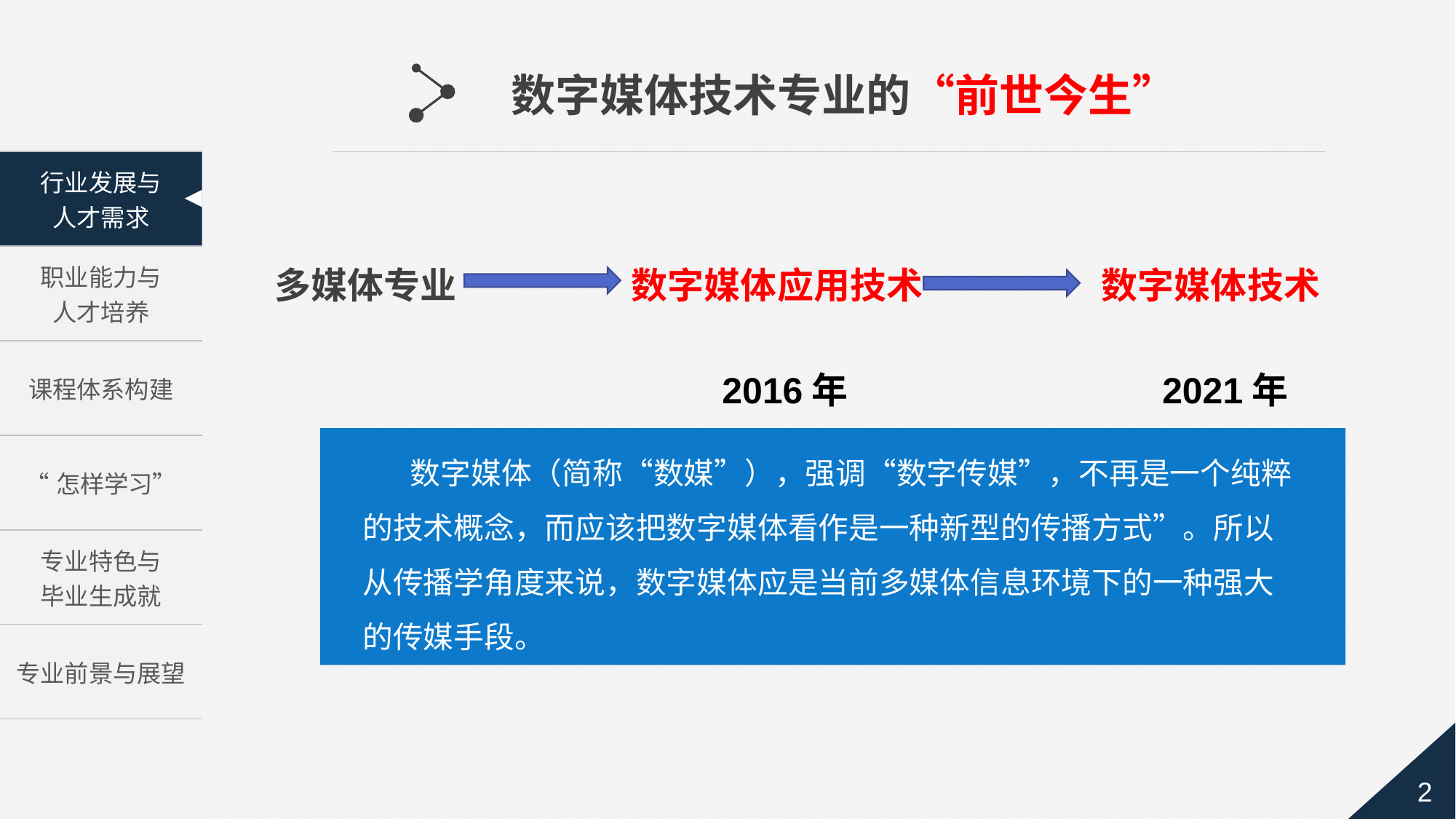

数字媒体技术专业的“前世今生”
多媒体专业
数字媒体应用技术
        2016年
数字媒体技术
     2021年

      数字媒体（简称“数媒”），强调“数字传媒”，不再是一个纯粹的技术概念，而应该把数字媒体看作是一种新型的传播方式”。所以从传播学角度来说，数字媒体应是当前多媒体信息环境下的一种强大的传媒手段。